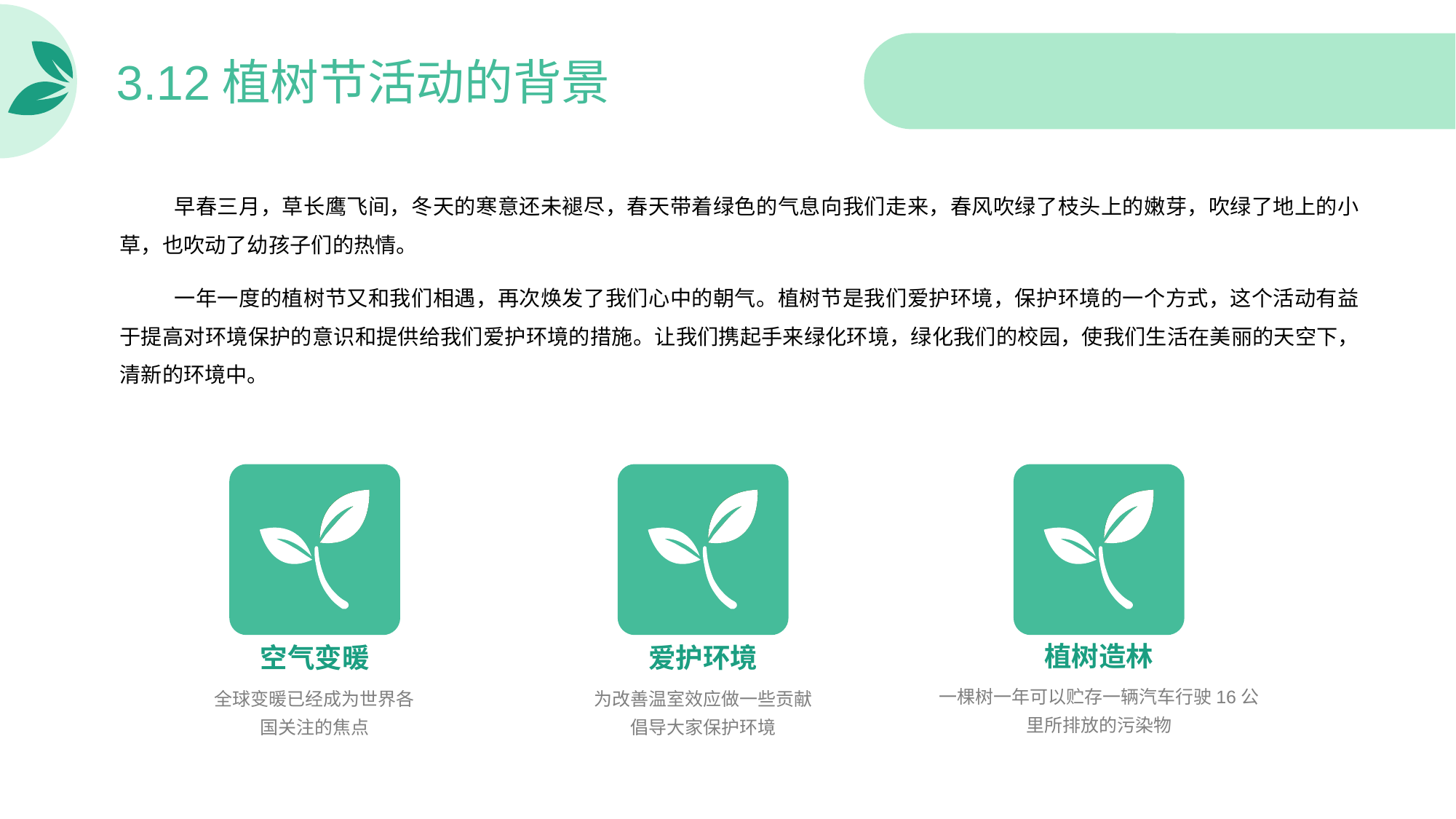

# 3.12植树节活动的背景
早春三月，草长鹰飞间，冬天的寒意还未褪尽，春天带着绿色的气息向我们走来，春风吹绿了枝头上的嫩芽，吹绿了地上的小草，也吹动了幼孩子们的热情。
一年一度的植树节又和我们相遇，再次焕发了我们心中的朝气。植树节是我们爱护环境，保护环境的一个方式，这个活动有益于提高对环境保护的意识和提供给我们爱护环境的措施。让我们携起手来绿化环境，绿化我们的校园，使我们生活在美丽的天空下，清新的环境中。

植树造林
空气变暖
爱护环境
一棵树一年可以贮存一辆汽车行驶16公里所排放的污染物
全球变暖已经成为世界各
国关注的焦点
为改善温室效应做一些贡献
倡导大家保护环境